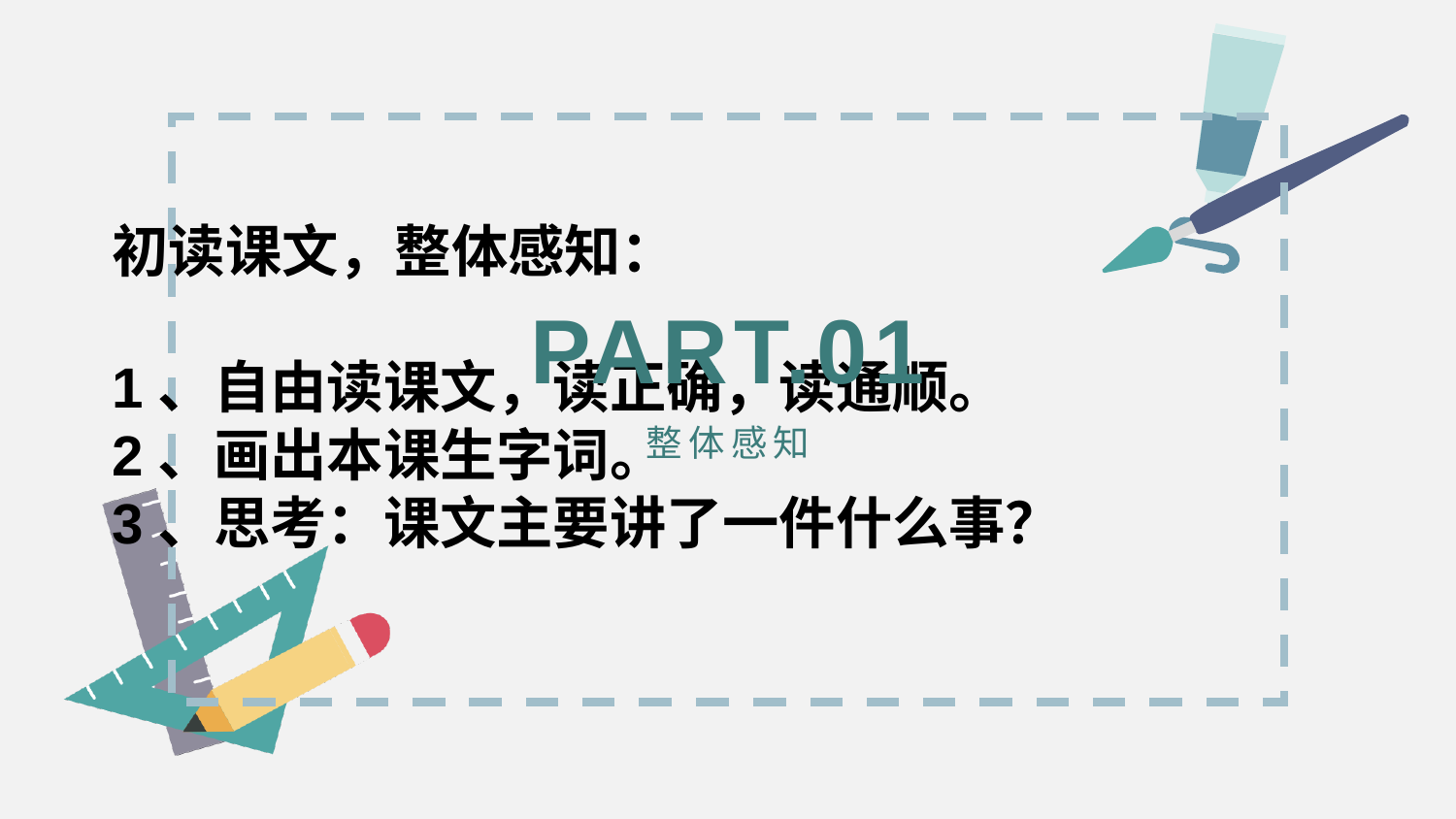

初读课文，整体感知：

1、自由读课文，读正确，读通顺。
2、画出本课生字词。
3、思考：课文主要讲了一件什么事？
PART.01
整体感知